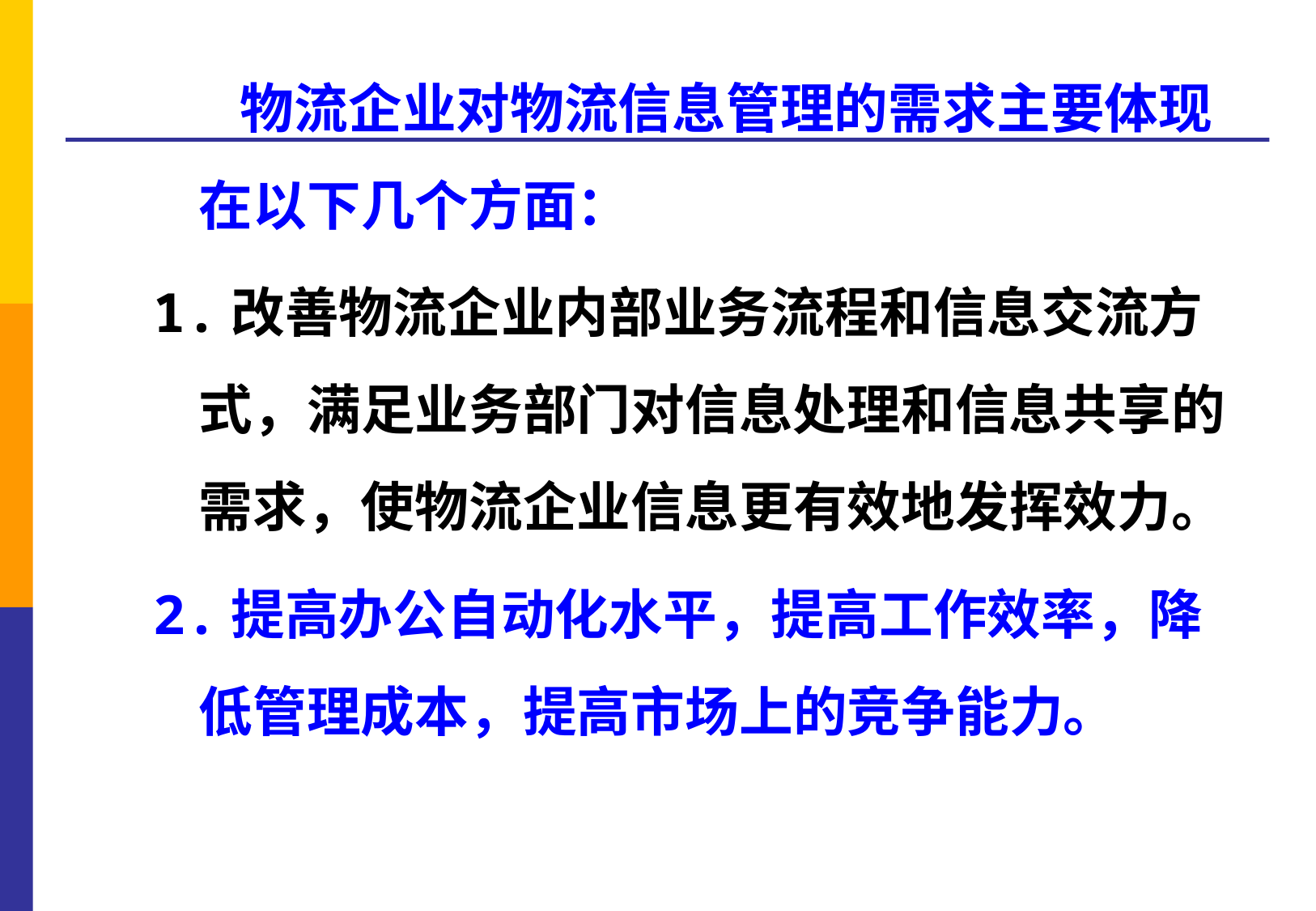

物流企业对物流信息管理的需求主要体现在以下几个方面：
1.改善物流企业内部业务流程和信息交流方式，满足业务部门对信息处理和信息共享的需求，使物流企业信息更有效地发挥效力。
2.提高办公自动化水平，提高工作效率，降低管理成本，提高市场上的竞争能力。